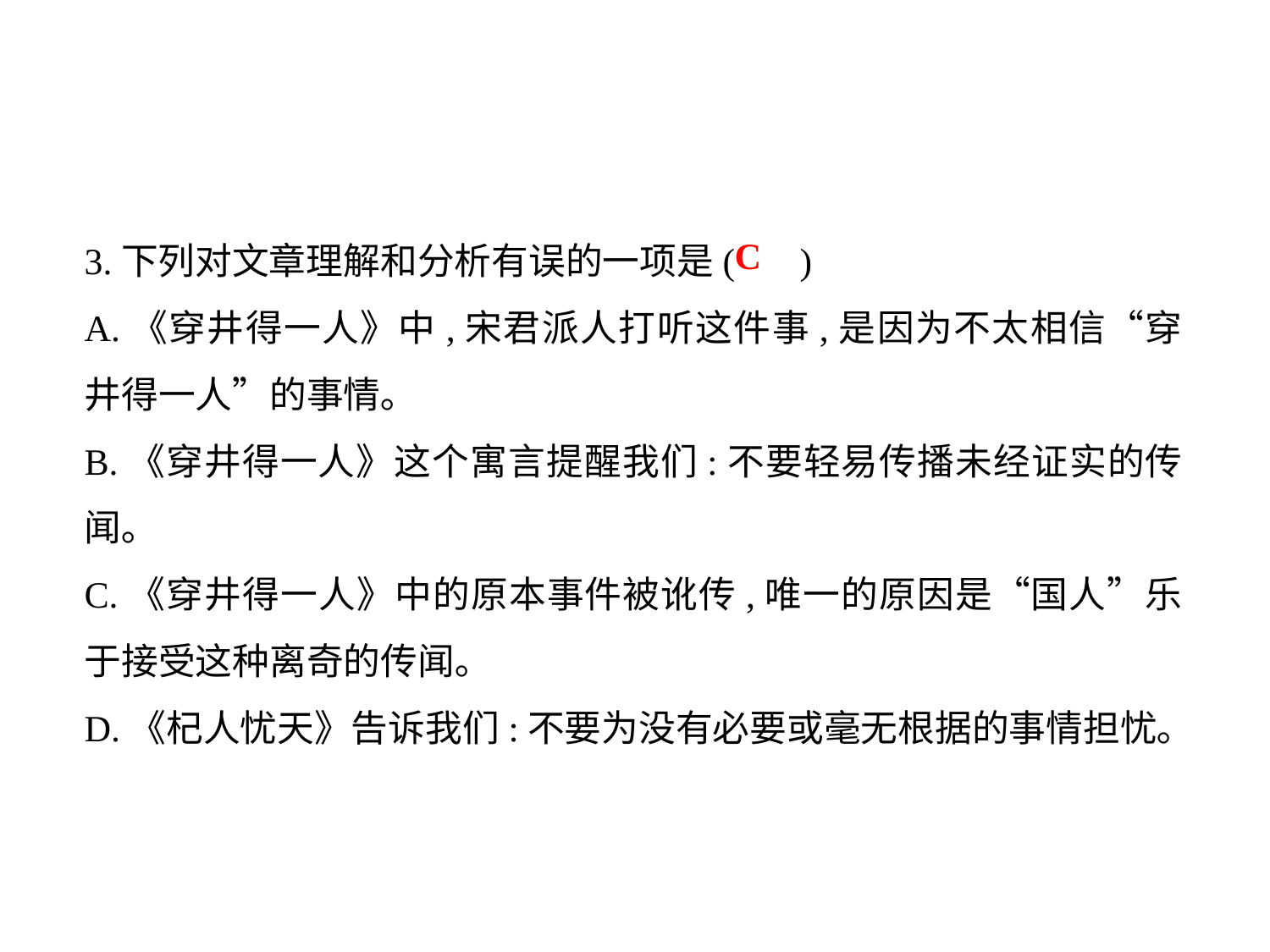

3.下列对文章理解和分析有误的一项是(       )
A.《穿井得一人》中,宋君派人打听这件事,是因为不太相信“穿井得一人”的事情｡
B.《穿井得一人》这个寓言提醒我们:不要轻易传播未经证实的传闻｡
C.《穿井得一人》中的原本事件被讹传,唯一的原因是“国人”乐于接受这种离奇的传闻｡
D.《杞人忧天》告诉我们:不要为没有必要或毫无根据的事情担忧｡
C